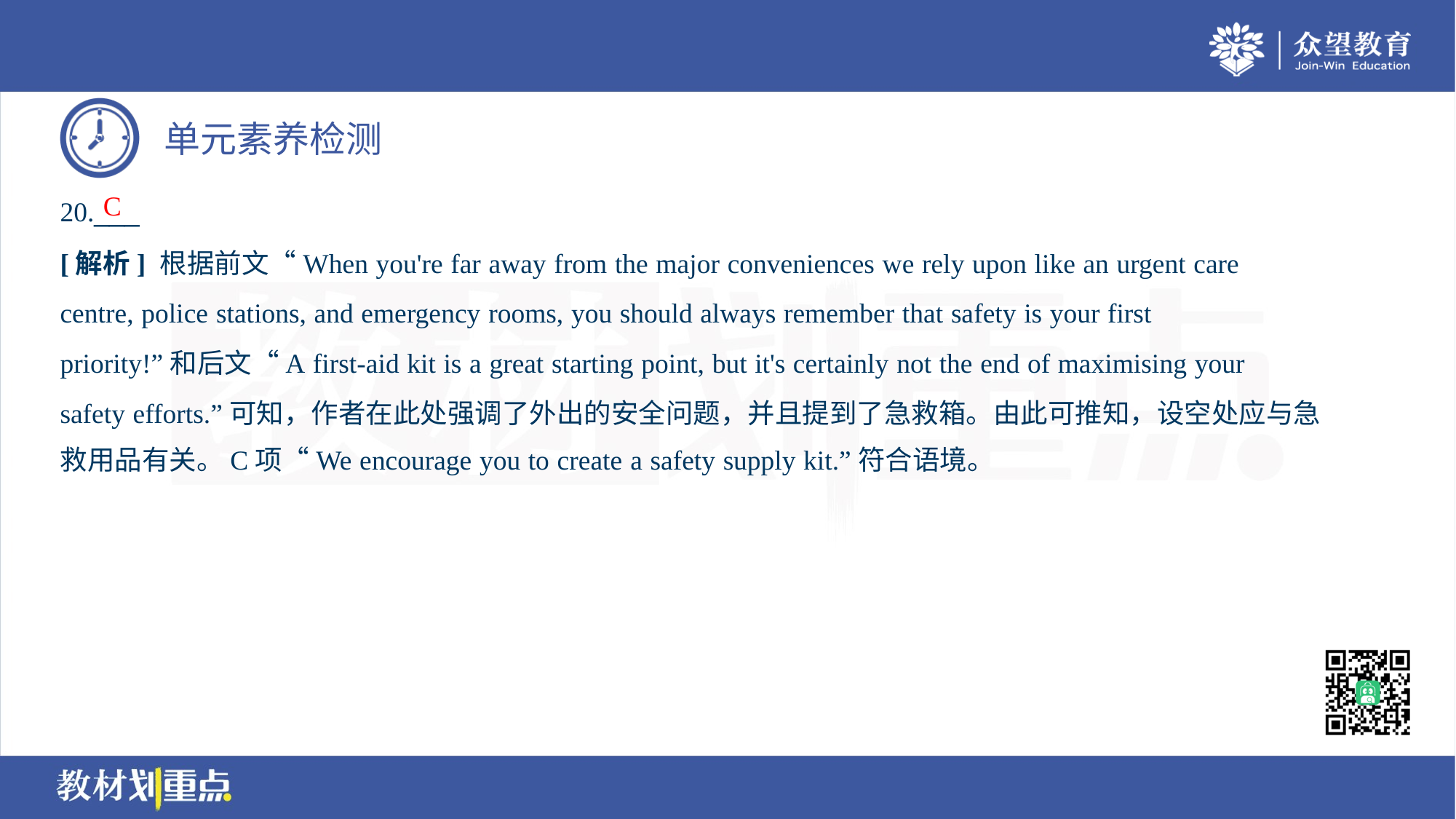

C
20.___
[解析] 根据前文“When you're far away from the major conveniences we rely upon like an urgent care
centre, police stations, and emergency rooms, you should always remember that safety is your first
priority!”和后文“A first-aid kit is a great starting point, but it's certainly not the end of maximising your
safety efforts.”可知，作者在此处强调了外出的安全问题，并且提到了急救箱。由此可推知，设空处应与急
救用品有关。C项“We encourage you to create a safety supply kit.”符合语境。